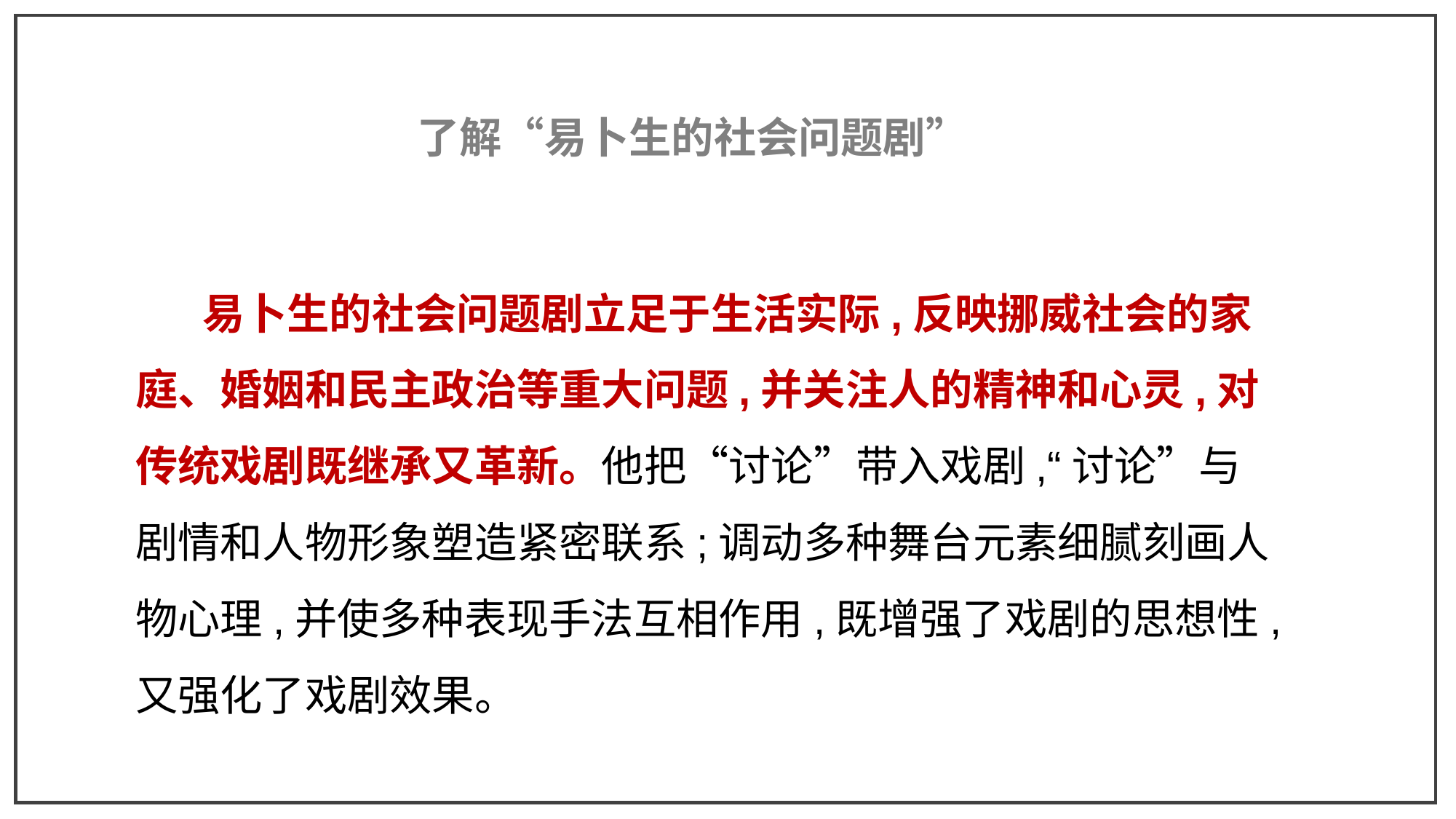

了解“易卜生的社会问题剧”
      易卜生的社会问题剧立足于生活实际,反映挪威社会的家庭、婚姻和民主政治等重大问题,并关注人的精神和心灵,对传统戏剧既继承又革新。他把“讨论”带入戏剧,“讨论”与剧情和人物形象塑造紧密联系;调动多种舞台元素细腻刻画人物心理,并使多种表现手法互相作用,既增强了戏剧的思想性,又强化了戏剧效果。